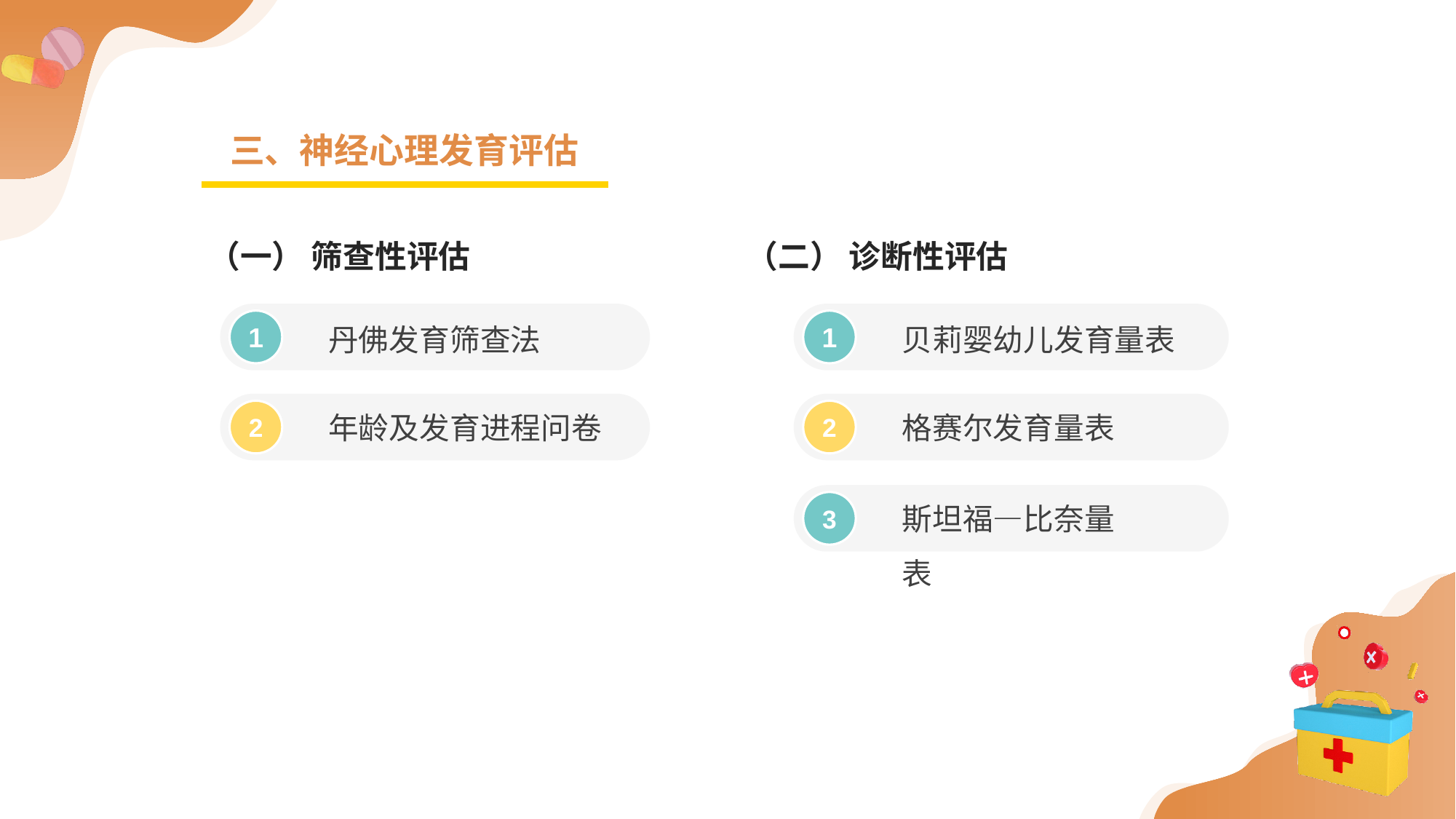

三、神经心理发育评估
（一） 筛查性评估                                      （二） 诊断性评估
丹佛发育筛查法
贝莉婴幼儿发育量表

1
1
年龄及发育进程问卷
格赛尔发育量表

2
2
斯坦福—比奈量表

3